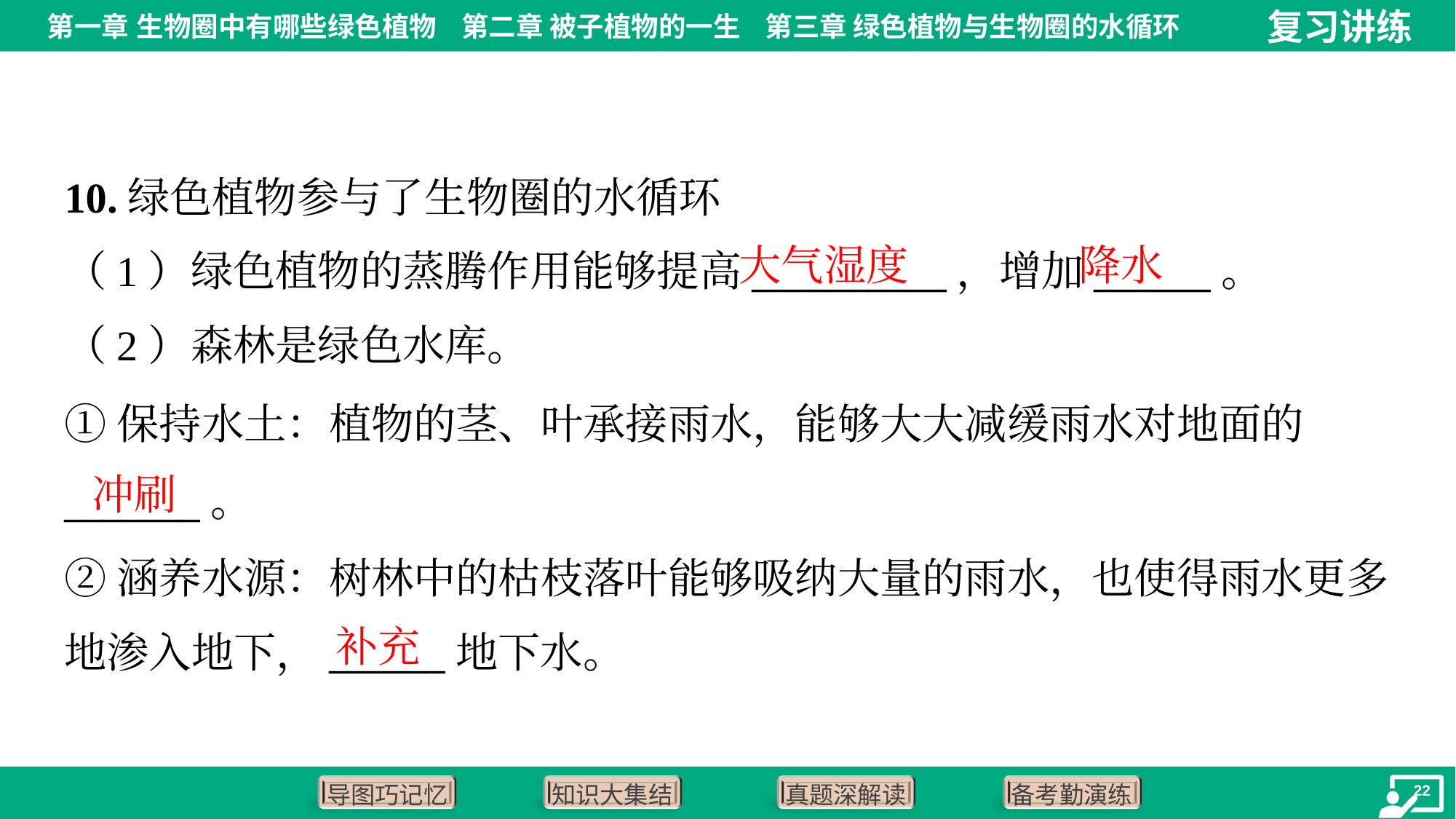

10.绿色植物参与了生物圈的水循环
大气湿度
降水
（1）绿色植物的蒸腾作用能够提高__________，增加______。
（2）森林是绿色水库。
①保持水土：植物的茎、叶承接雨水，能够大大减缓雨水对地面的
_______。
②涵养水源：树林中的枯枝落叶能够吸纳大量的雨水，也使得雨水更多
地渗入地下，______地下水。
冲刷
补充